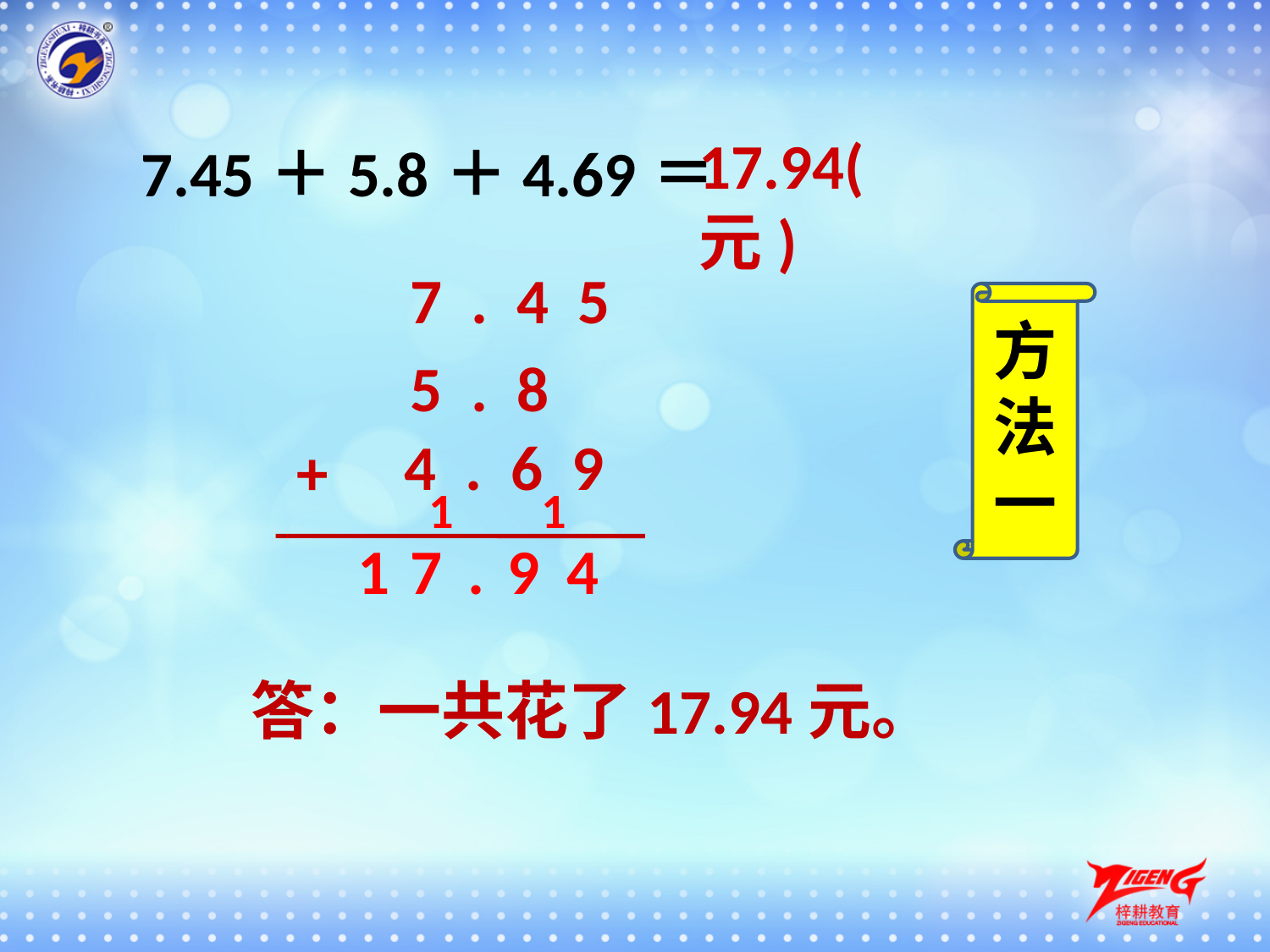

17.94(元)
7.45＋5.8＋4.69＝
   7  .  4  5
方法一
   5  .  8
   4  .  6  9
+
1
1
1
7
.
9
4

答：一共花了17.94元。